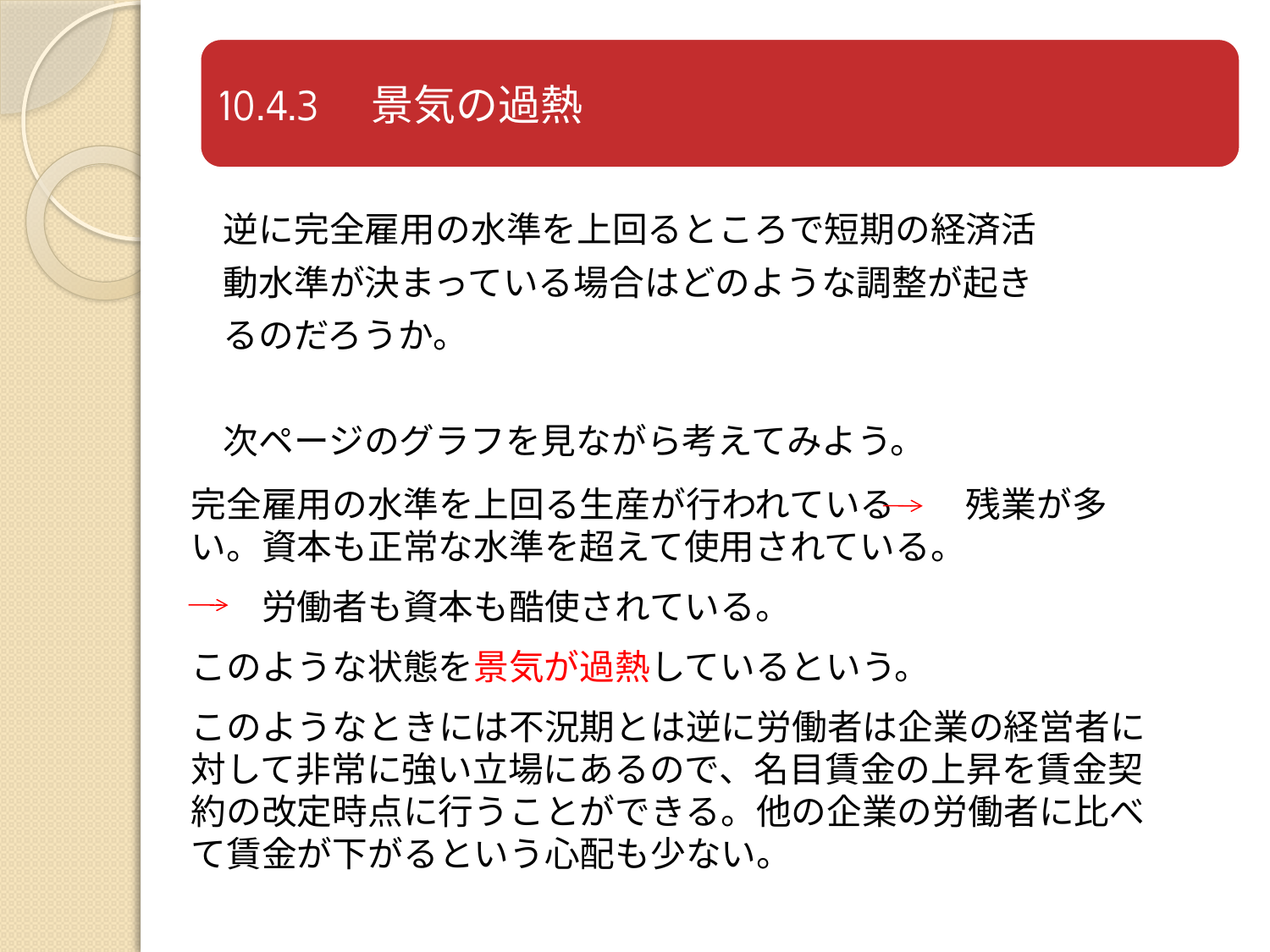

10.4.3　景気の過熱
逆に完全雇用の水準を上回るところで短期の経済活
動水準が決まっている場合はどのような調整が起き
るのだろうか。

次ページのグラフを見ながら考えてみよう。
完全雇用の水準を上回る生産が行われている　　残業が多い。資本も正常な水準を超えて使用されている。
　　労働者も資本も酷使されている。
このような状態を景気が過熱しているという。
このようなときには不況期とは逆に労働者は企業の経営者に対して非常に強い立場にあるので、名目賃金の上昇を賃金契約の改定時点に行うことができる。他の企業の労働者に比べて賃金が下がるという心配も少ない。